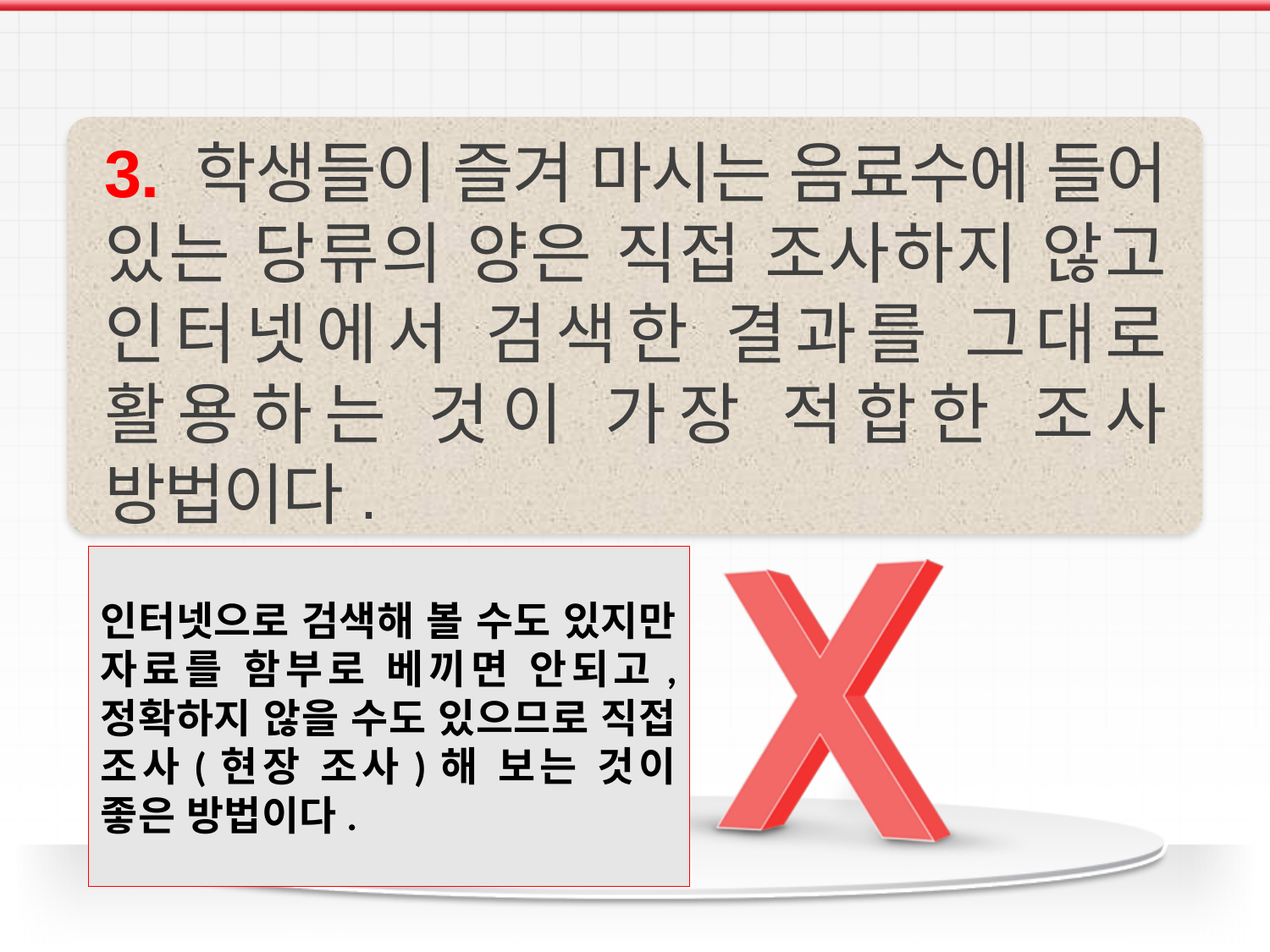

3. 학생들이 즐겨 마시는 음료수에 들어 있는 당류의 양은 직접 조사하지 않고 인터넷에서 검색한 결과를 그대로 활용하는 것이 가장 적합한 조사 방법이다.
인터넷으로 검색해 볼 수도 있지만 자료를 함부로 베끼면 안되고, 정확하지 않을 수도 있으므로 직접 조사(현장 조사)해 보는 것이 좋은 방법이다.